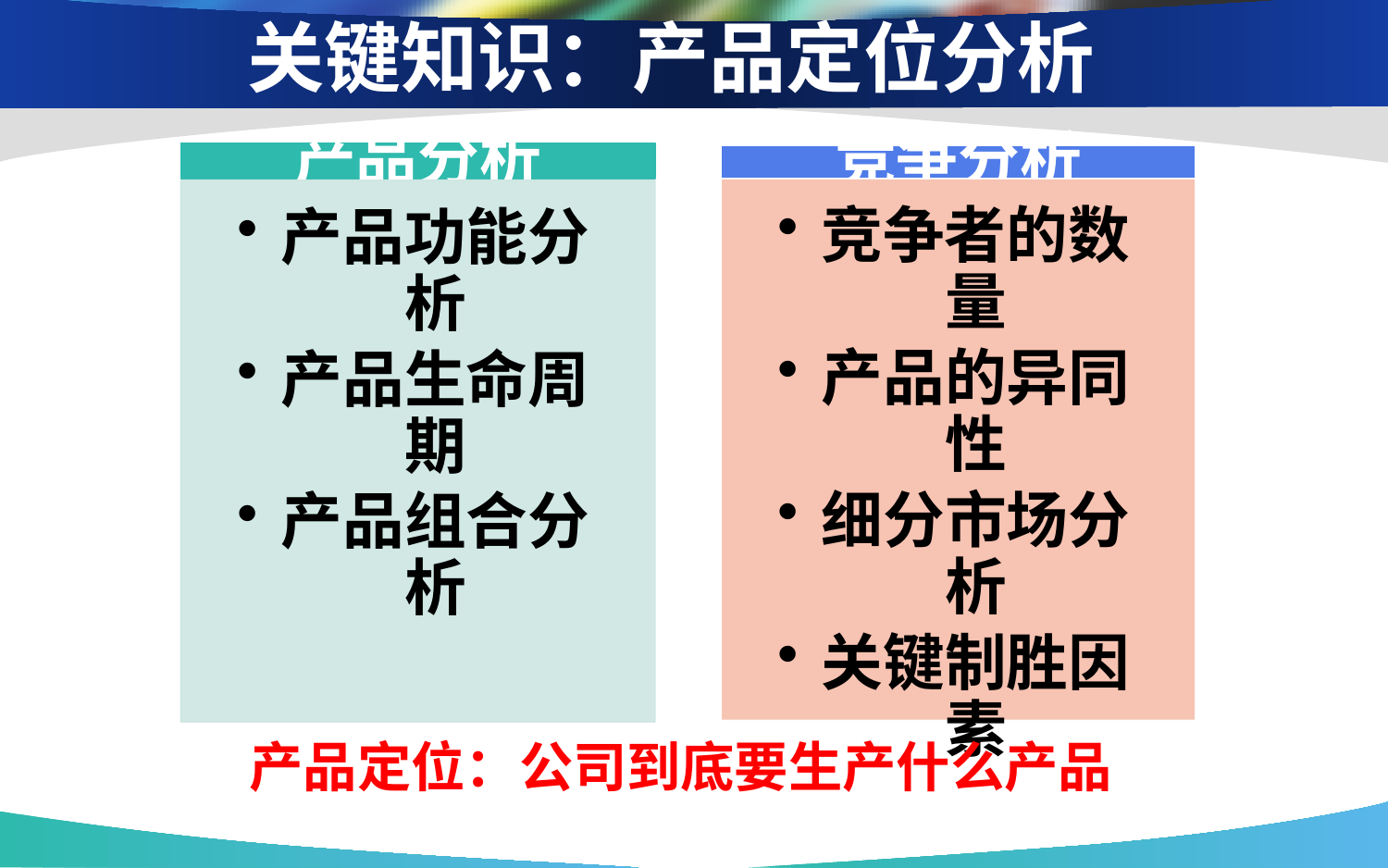

# 关键知识：产品定位分析
产品分析
产品功能分析
产品生命周期
产品组合分析

竞争分析
竞争者的数量
产品的异同性
细分市场分析
关键制胜因素
产品定位：公司到底要生产什么产品